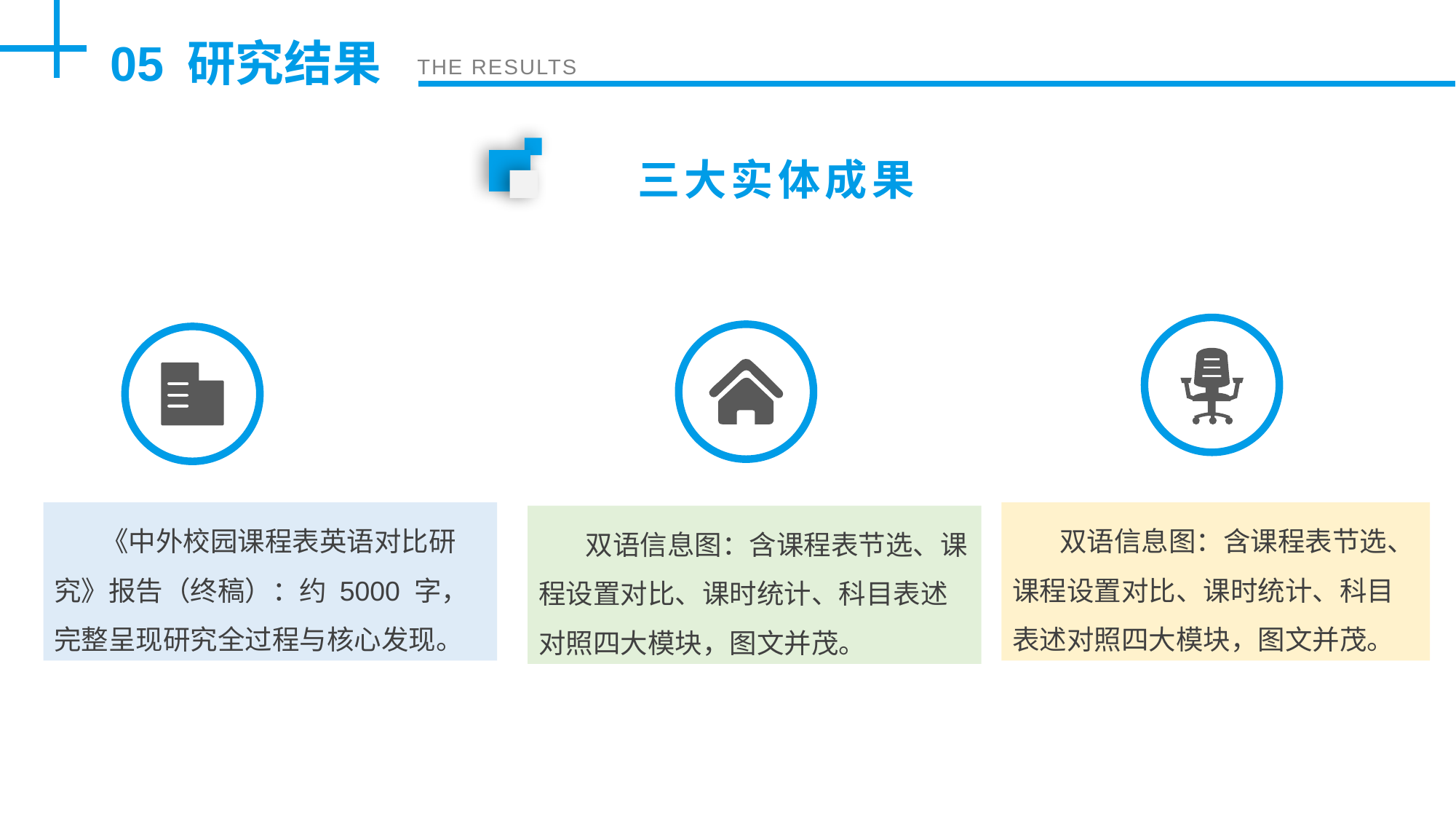

05
研究结果
THE RESULTS

三大实体成果

《中外校园课程表英语对比研究》报告（终稿）：约 5000 字，完整呈现研究全过程与核心发现。
双语信息图：含课程表节选、课程设置对比、课时统计、科目表述对照四大模块，图文并茂。
双语信息图：含课程表节选、课程设置对比、课时统计、科目表述对照四大模块，图文并茂。